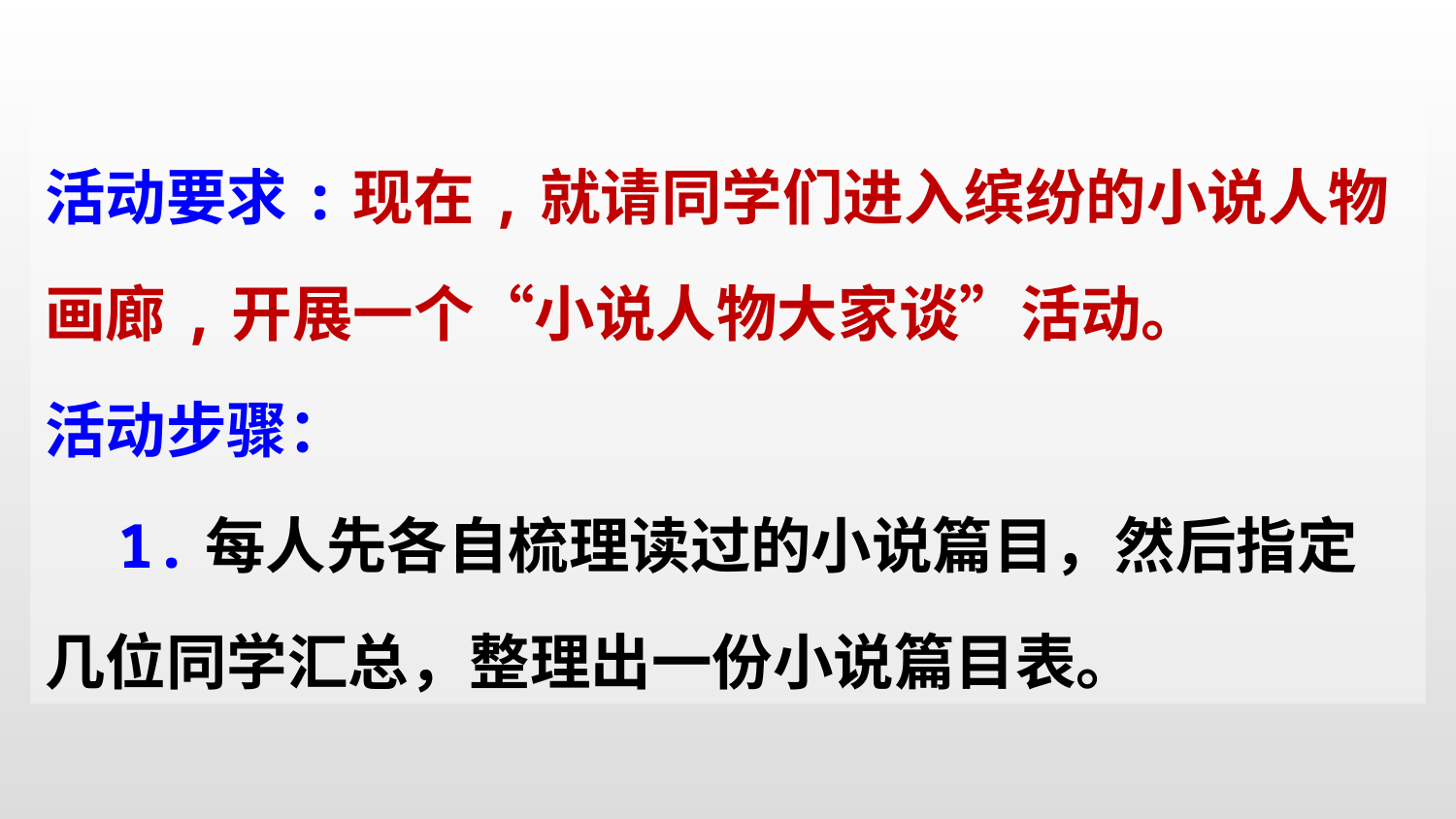

活动要求:现在,就请同学们进入缤纷的小说人物画廊,开展一个“小说人物大家谈”活动。
活动步骤：
  1.每人先各自梳理读过的小说篇目，然后指定几位同学汇总，整理出一份小说篇目表。